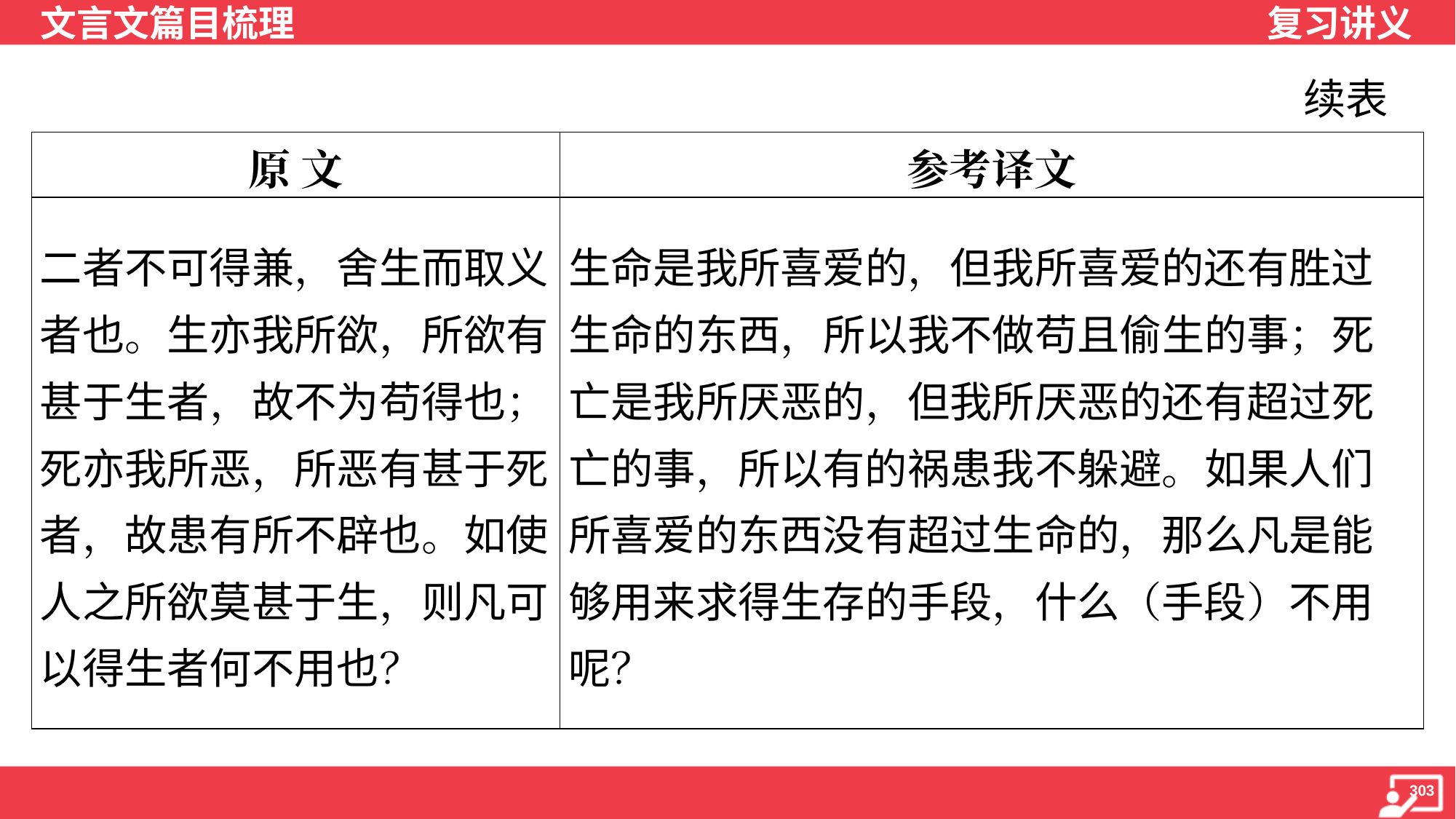

续表
| 原 文 | 参考译文 |
| --- | --- |
| 二者不可得兼，舍生而取义者也。生亦我所欲，所欲有甚于生者，故不为苟得也；死亦我所恶，所恶有甚于死者，故患有所不辟也。如使人之所欲莫甚于生，则凡可以得生者何不用也？ | 生命是我所喜爱的，但我所喜爱的还有胜过生命的东西，所以我不做苟且偷生的事；死亡是我所厌恶的，但我所厌恶的还有超过死亡的事，所以有的祸患我不躲避。如果人们所喜爱的东西没有超过生命的，那么凡是能够用来求得生存的手段，什么（手段）不用呢？ |